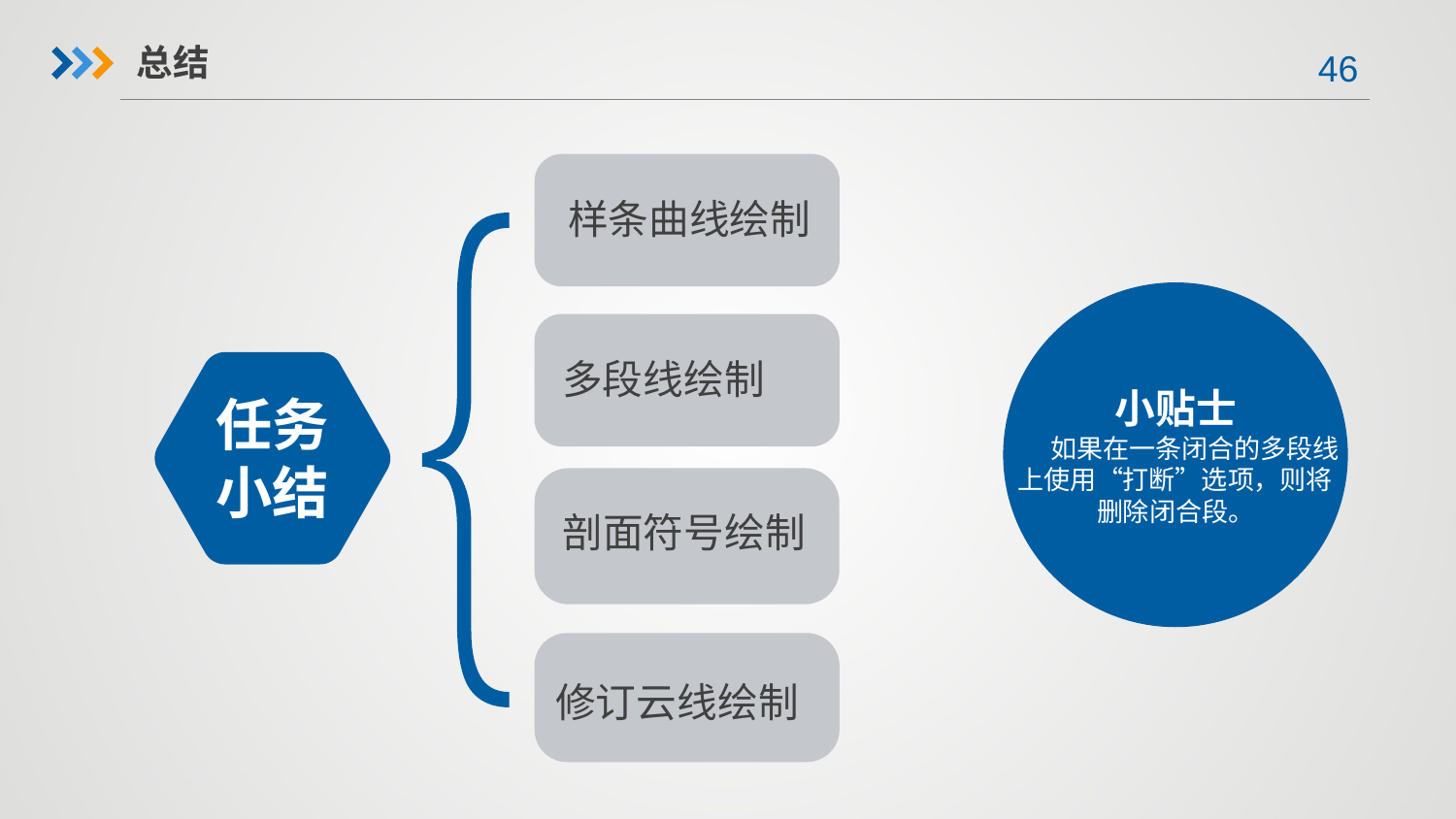

总结

样条曲线绘制

小贴士
如果在一条闭合的多段线上使用“打断”选项，则将删除闭合段。

多段线绘制

任务小结

剖面符号绘制

修订云线绘制